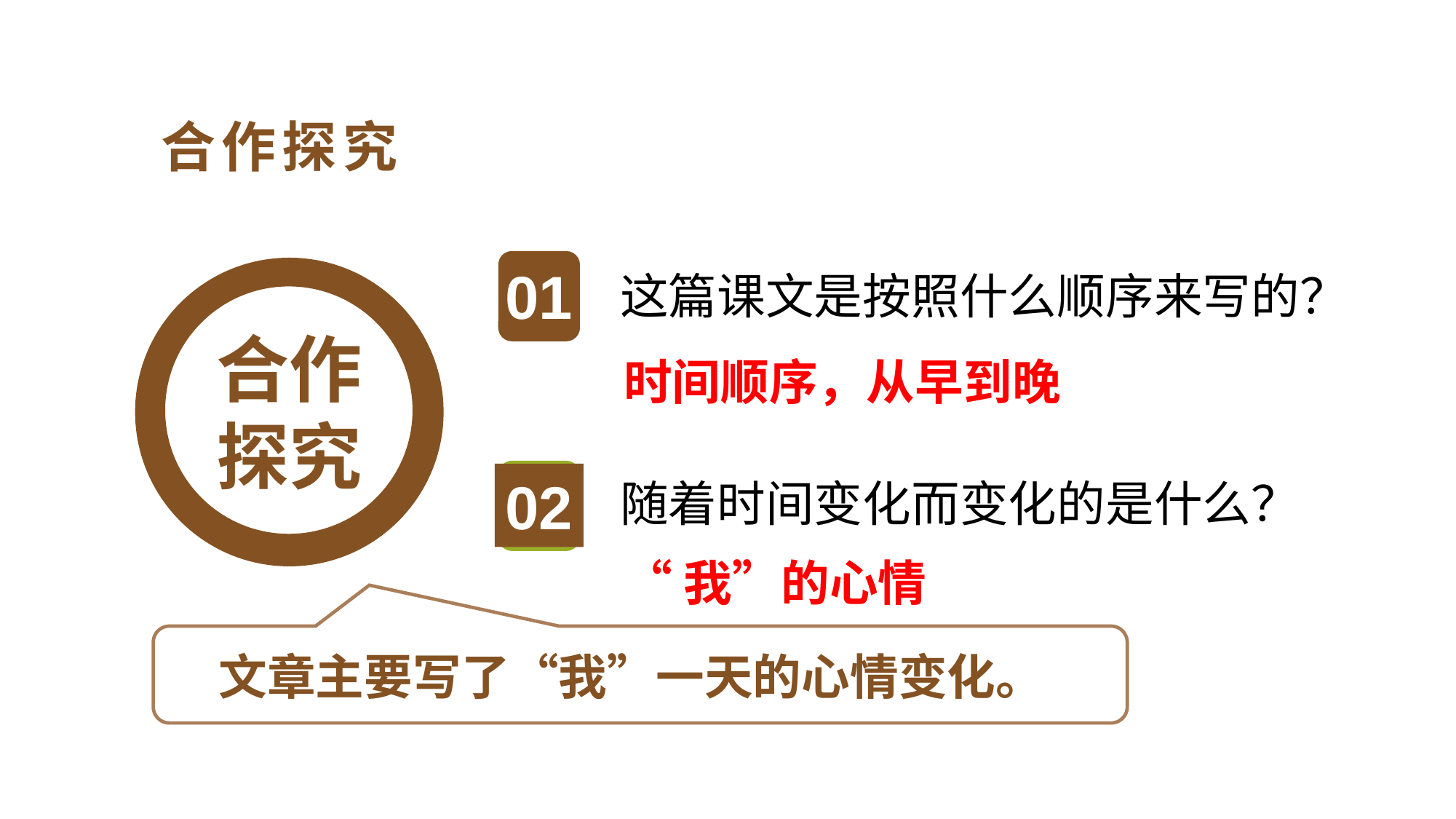

合作探究

01

这篇课文是按照什么顺序来写的？
合作探究
时间顺序，从早到晚

02
随着时间变化而变化的是什么？
“我”的心情

文章主要写了“我”一天的心情变化。